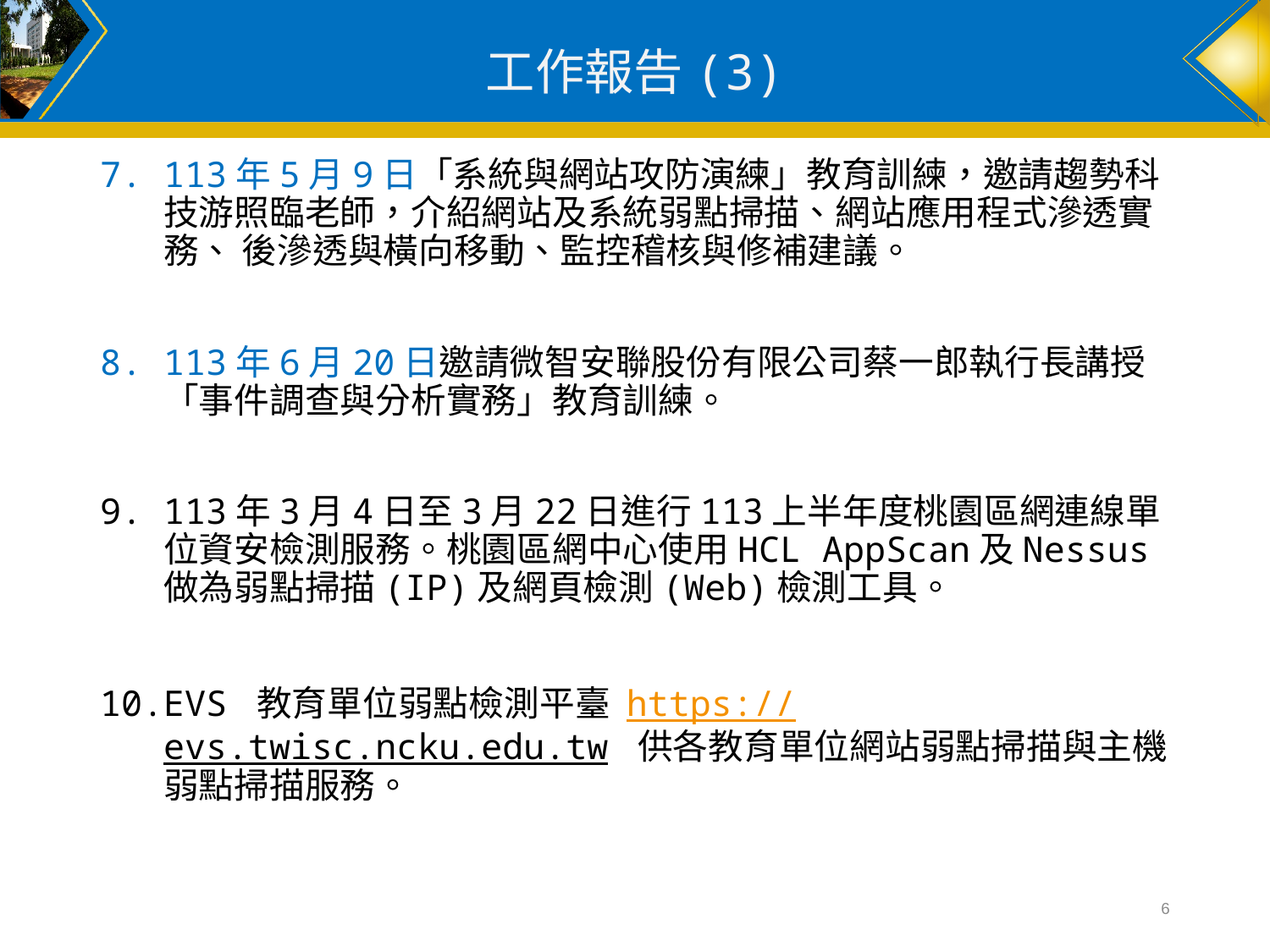

# 工作報告(3)
113年5月9日「系統與網站攻防演練」教育訓練，邀請趨勢科技游照臨老師，介紹網站及系統弱點掃描、網站應用程式滲透實務、 後滲透與橫向移動、監控稽核與修補建議。

113年6月20日邀請微智安聯股份有限公司蔡一郎執行長講授「事件調查與分析實務」教育訓練。

113年3月4日至3月22日進行113上半年度桃園區網連線單位資安檢測服務。桃園區網中心使用HCL AppScan及Nessus 做為弱點掃描(IP)及網頁檢測(Web)檢測工具。

EVS 教育單位弱點檢測平臺 https://evs.twisc.ncku.edu.tw 供各教育單位網站弱點掃描與主機弱點掃描服務。

6